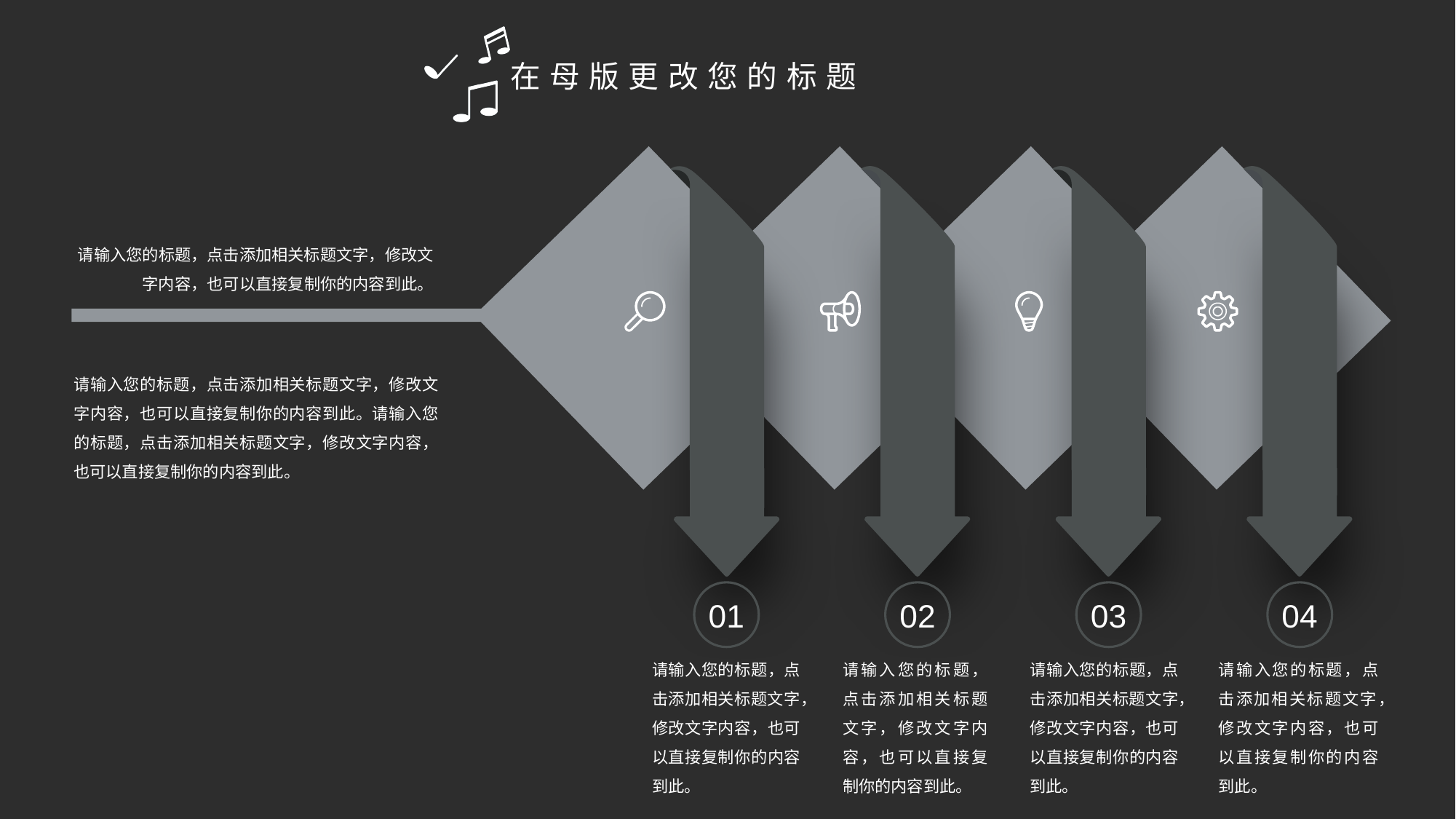

请输入您的标题，点击添加相关标题文字，修改文字内容，也可以直接复制你的内容到此。

请输入您的标题，点击添加相关标题文字，修改文字内容，也可以直接复制你的内容到此。请输入您的标题，点击添加相关标题文字，修改文字内容，也可以直接复制你的内容到此。
01
02
03
04
请输入您的标题，点击添加相关标题文字，修改文字内容，也可以直接复制你的内容到此。
请输入您的标题，点击添加相关标题文字，修改文字内容，也可以直接复制你的内容到此。
请输入您的标题，点击添加相关标题文字，修改文字内容，也可以直接复制你的内容到此。
请输入您的标题，点击添加相关标题文字，修改文字内容，也可以直接复制你的内容到此。